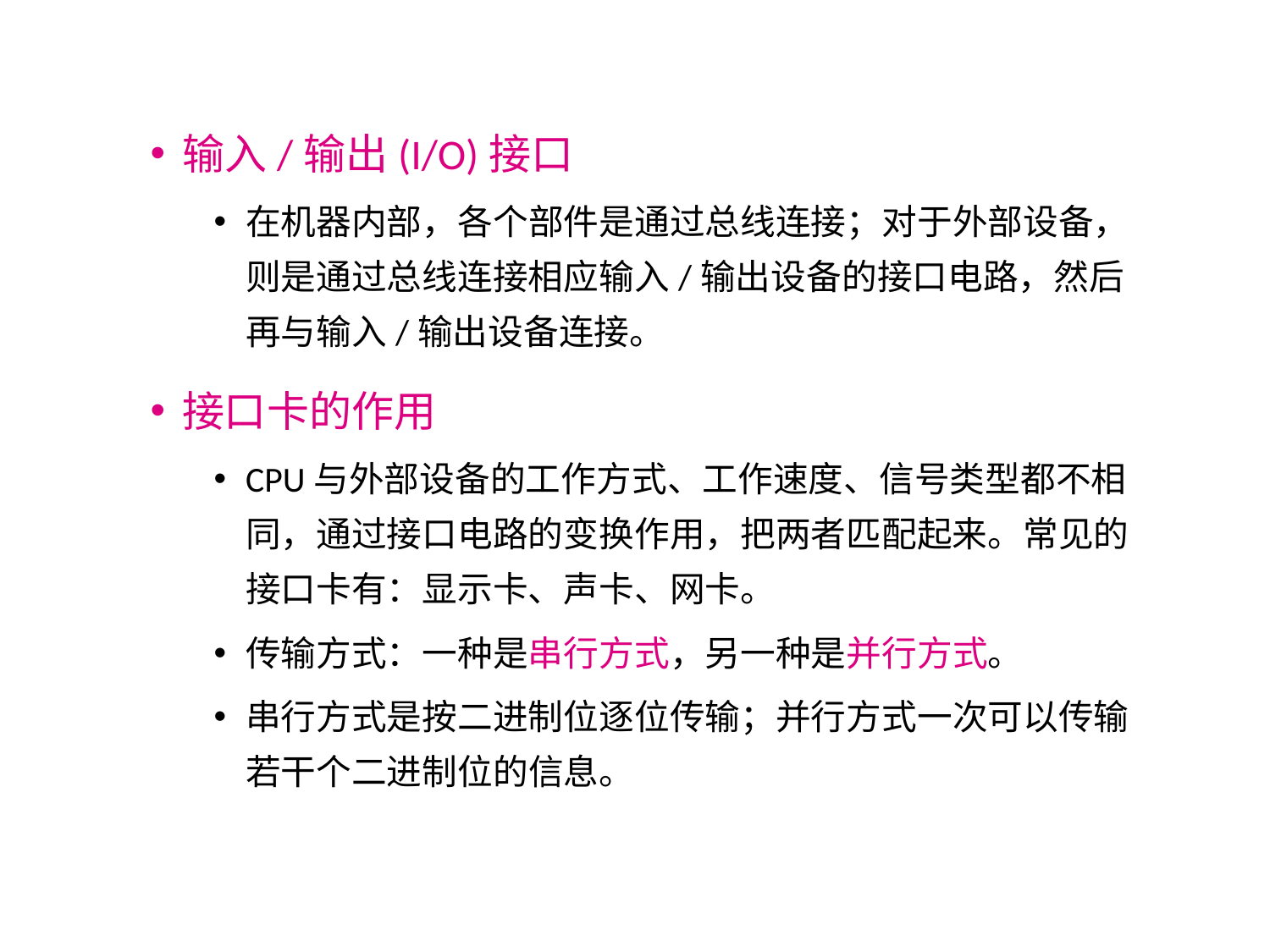

输入/输出(I/O)接口
在机器内部，各个部件是通过总线连接；对于外部设备，则是通过总线连接相应输入/输出设备的接口电路，然后再与输入/输出设备连接。
接口卡的作用
CPU与外部设备的工作方式、工作速度、信号类型都不相同，通过接口电路的变换作用，把两者匹配起来。常见的接口卡有：显示卡、声卡、网卡。
传输方式：一种是串行方式，另一种是并行方式。
串行方式是按二进制位逐位传输；并行方式一次可以传输若干个二进制位的信息。